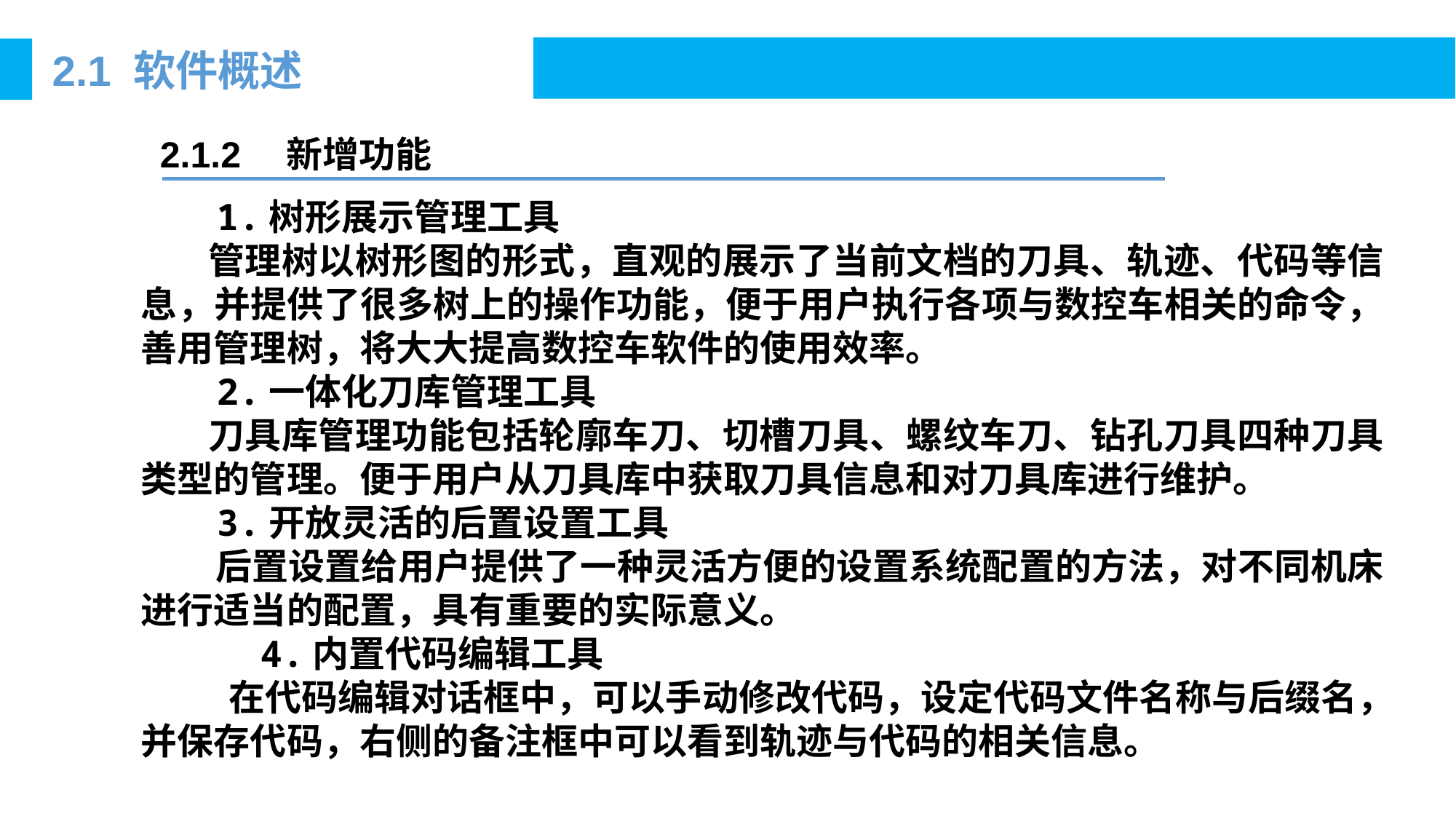

2.1 软件概述
2.1.2　新增功能
  1.树形展示管理工具
   管理树以树形图的形式，直观的展示了当前文档的刀具、轨迹、代码等信息，并提供了很多树上的操作功能，便于用户执行各项与数控车相关的命令，善用管理树，将大大提高数控车软件的使用效率。
  2.一体化刀库管理工具
   刀具库管理功能包括轮廓车刀、切槽刀具、螺纹车刀、钻孔刀具四种刀具类型的管理。便于用户从刀具库中获取刀具信息和对刀具库进行维护。
  3.开放灵活的后置设置工具
    后置设置给用户提供了一种灵活方便的设置系统配置的方法，对不同机床进行适当的配置，具有重要的实际意义。
    4.内置代码编辑工具
        在代码编辑对话框中，可以手动修改代码，设定代码文件名称与后缀名，并保存代码，右侧的备注框中可以看到轨迹与代码的相关信息。